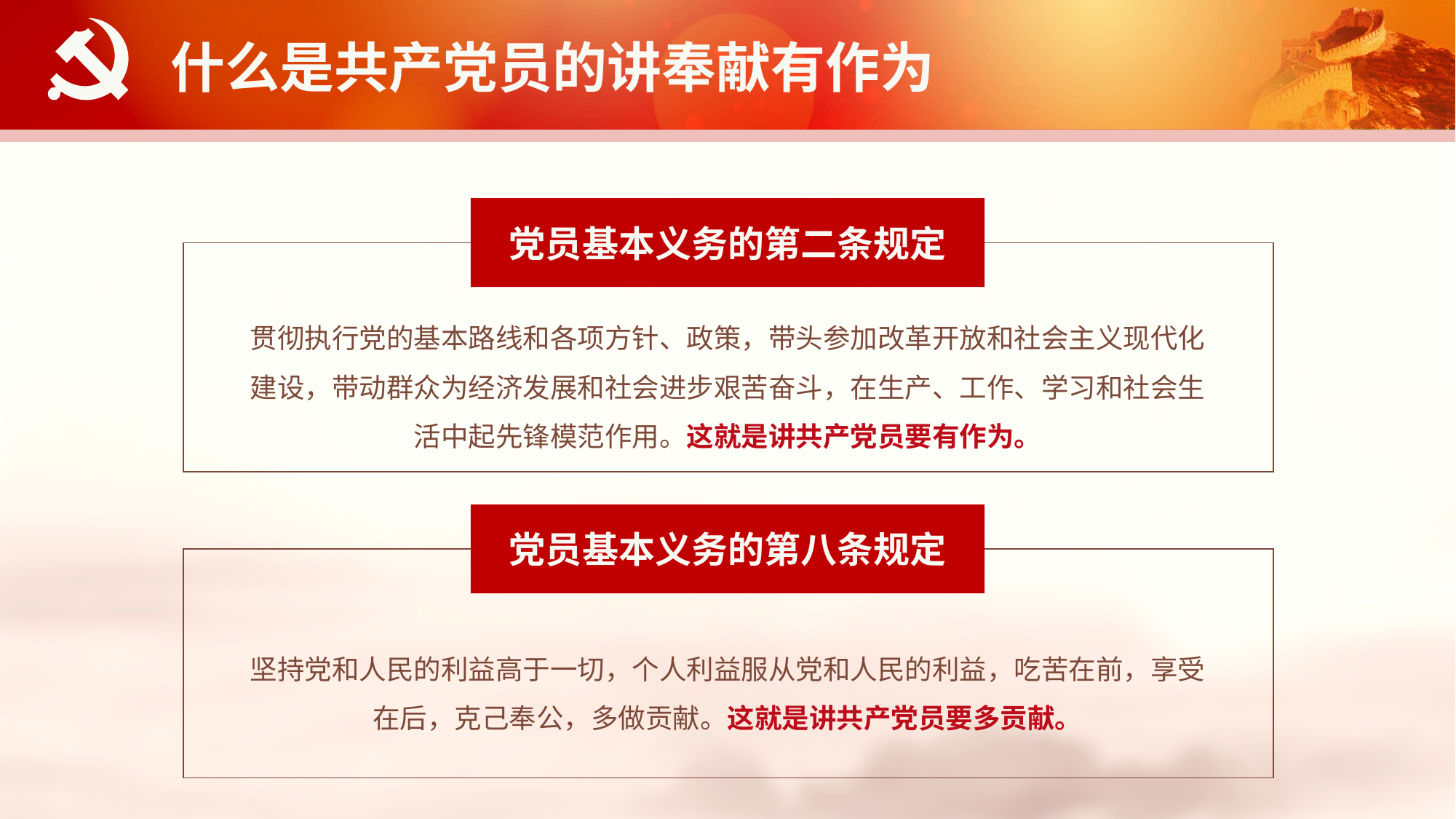

什么是共产党员的讲奉献有作为
党员基本义务的第二条规定

贯彻执行党的基本路线和各项方针、政策，带头参加改革开放和社会主义现代化建设，带动群众为经济发展和社会进步艰苦奋斗，在生产、工作、学习和社会生活中起先锋模范作用。这就是讲共产党员要有作为。
党员基本义务的第八条规定

坚持党和人民的利益高于一切，个人利益服从党和人民的利益，吃苦在前，享受在后，克己奉公，多做贡献。这就是讲共产党员要多贡献。
延时符